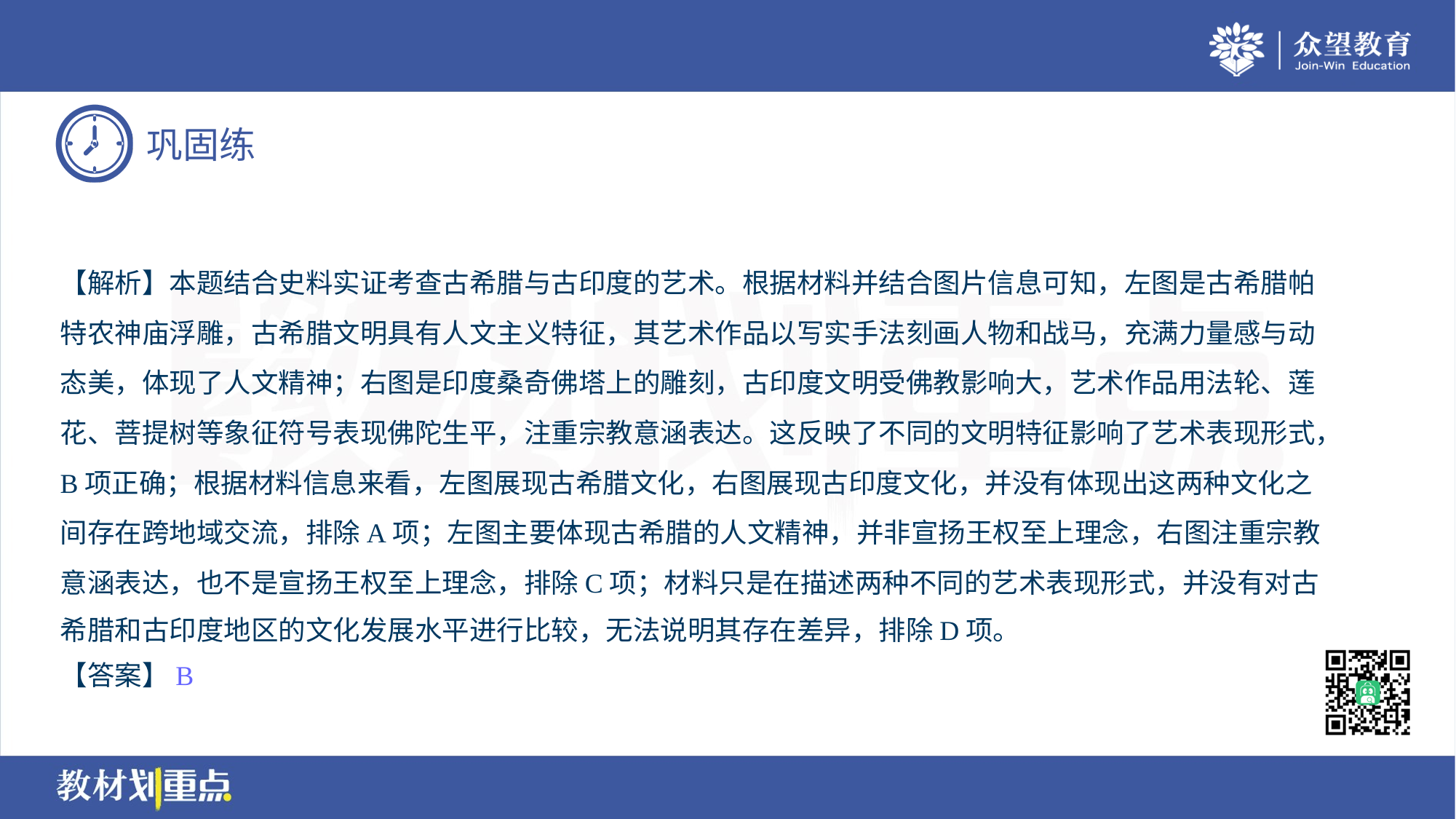

【解析】本题结合史料实证考查古希腊与古印度的艺术。根据材料并结合图片信息可知，左图是古希腊帕
特农神庙浮雕，古希腊文明具有人文主义特征，其艺术作品以写实手法刻画人物和战马，充满力量感与动
态美，体现了人文精神；右图是印度桑奇佛塔上的雕刻，古印度文明受佛教影响大，艺术作品用法轮、莲
花、菩提树等象征符号表现佛陀生平，注重宗教意涵表达。这反映了不同的文明特征影响了艺术表现形式，
B项正确；根据材料信息来看，左图展现古希腊文化，右图展现古印度文化，并没有体现出这两种文化之
间存在跨地域交流，排除A项；左图主要体现古希腊的人文精神，并非宣扬王权至上理念，右图注重宗教
意涵表达，也不是宣扬王权至上理念，排除C项；材料只是在描述两种不同的艺术表现形式，并没有对古
希腊和古印度地区的文化发展水平进行比较，无法说明其存在差异，排除D项。
【答案】B